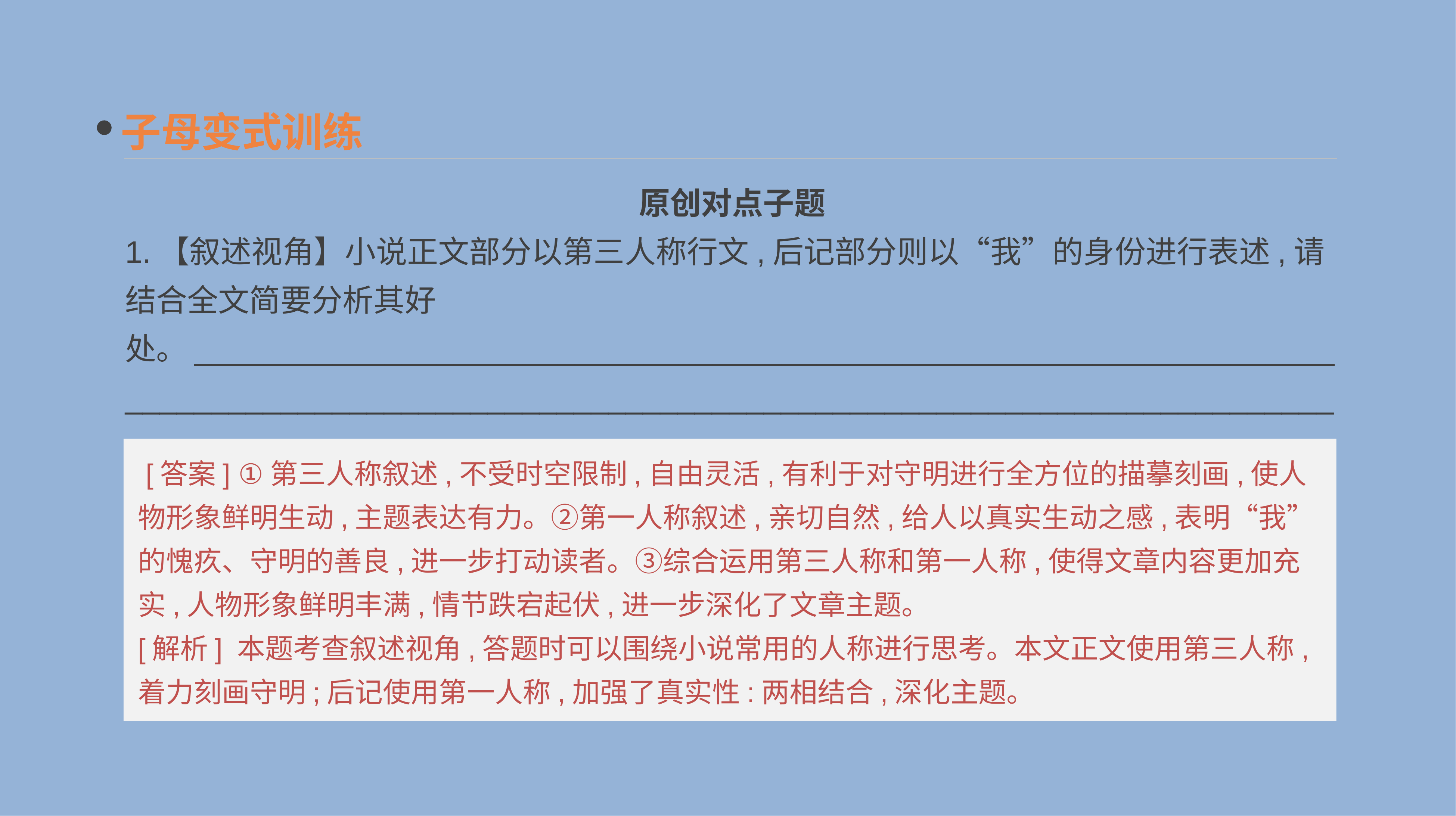

子母变式训练

原创对点子题
1.【叙述视角】小说正文部分以第三人称行文,后记部分则以“我”的身份进行表述,请结合全文简要分析其好处。____________________________________________________________________________________________________________________________________________________________________________

 [答案] ①第三人称叙述,不受时空限制,自由灵活,有利于对守明进行全方位的描摹刻画,使人物形象鲜明生动,主题表达有力。②第一人称叙述,亲切自然,给人以真实生动之感,表明“我”的愧疚、守明的善良,进一步打动读者。③综合运用第三人称和第一人称,使得文章内容更加充实,人物形象鲜明丰满,情节跌宕起伏,进一步深化了文章主题。
[解析] 本题考查叙述视角,答题时可以围绕小说常用的人称进行思考。本文正文使用第三人称,着力刻画守明;后记使用第一人称,加强了真实性:两相结合,深化主题。